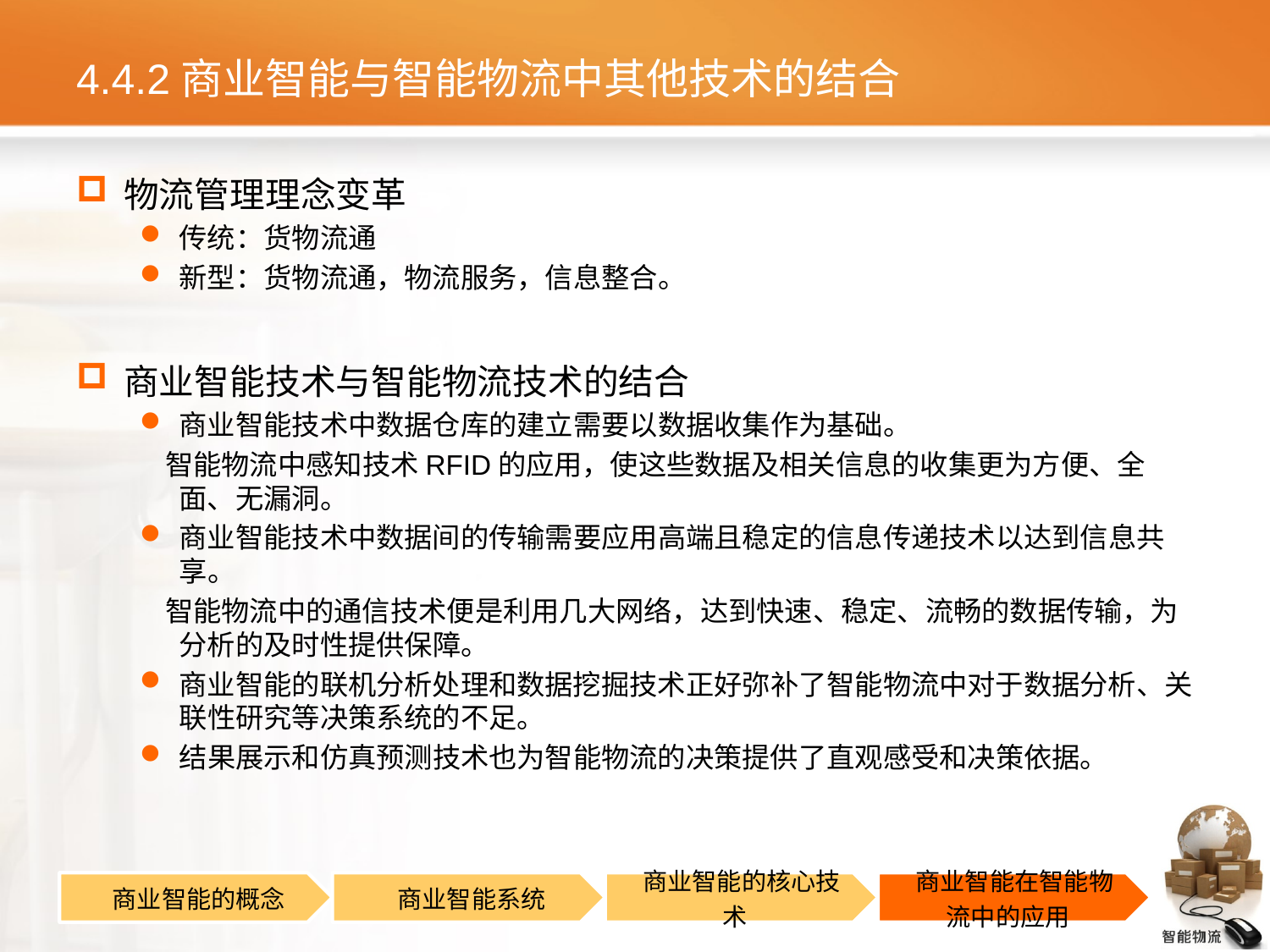

# 4.4.2商业智能与智能物流中其他技术的结合
物流管理理念变革
传统：货物流通
新型：货物流通，物流服务，信息整合。

商业智能技术与智能物流技术的结合
商业智能技术中数据仓库的建立需要以数据收集作为基础。
   智能物流中感知技术RFID的应用，使这些数据及相关信息的收集更为方便、全面、无漏洞。
商业智能技术中数据间的传输需要应用高端且稳定的信息传递技术以达到信息共享。
   智能物流中的通信技术便是利用几大网络，达到快速、稳定、流畅的数据传输，为分析的及时性提供保障。
商业智能的联机分析处理和数据挖掘技术正好弥补了智能物流中对于数据分析、关联性研究等决策系统的不足。
结果展示和仿真预测技术也为智能物流的决策提供了直观感受和决策依据。